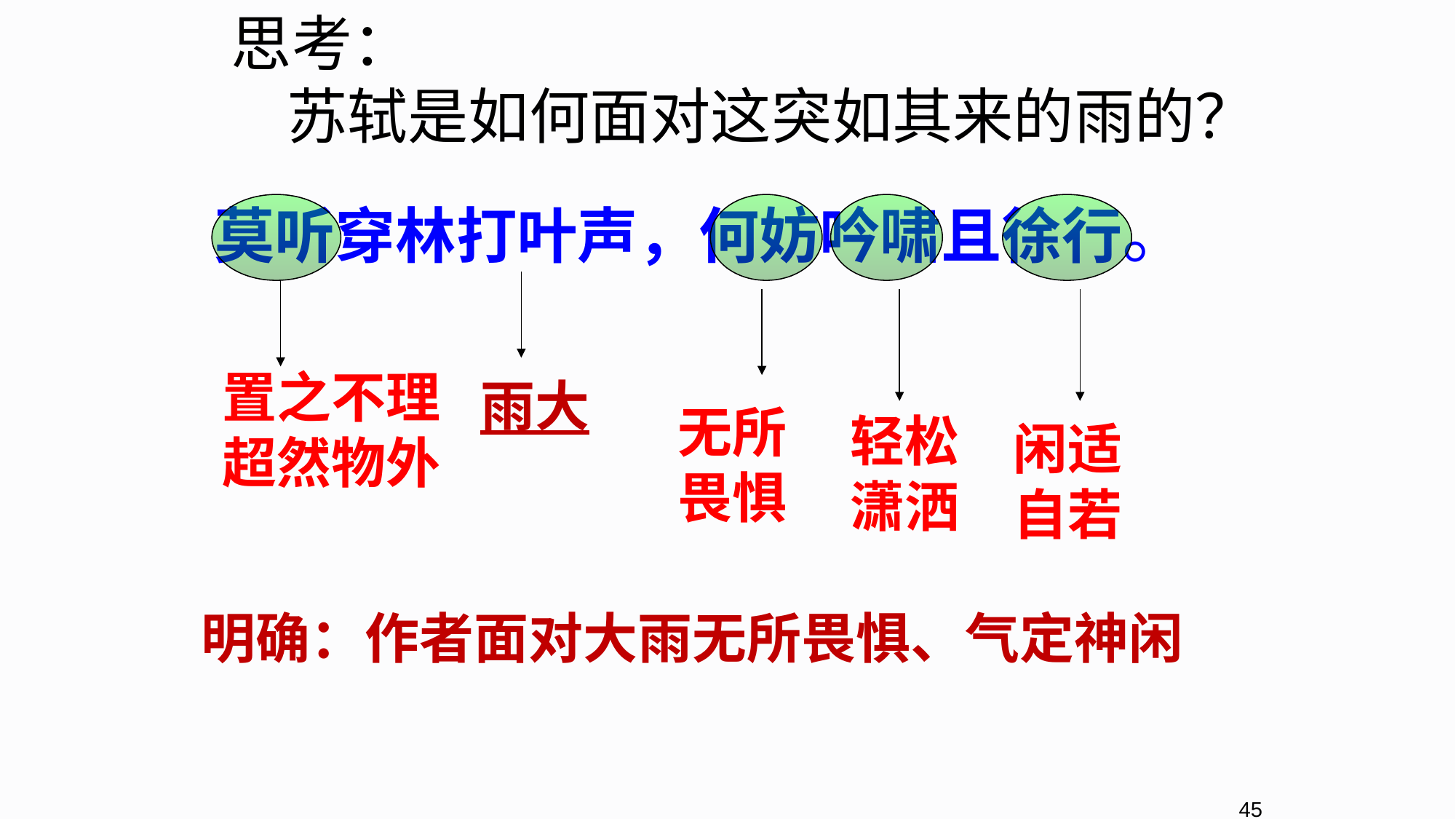

思考：
   苏轼是如何面对这突如其来的雨的？
莫听穿林打叶声，何妨吟啸且徐行。

置之不理
超然物外
雨大
无所畏惧
轻松潇洒
闲适自若

明确：作者面对大雨无所畏惧、气定神闲
45